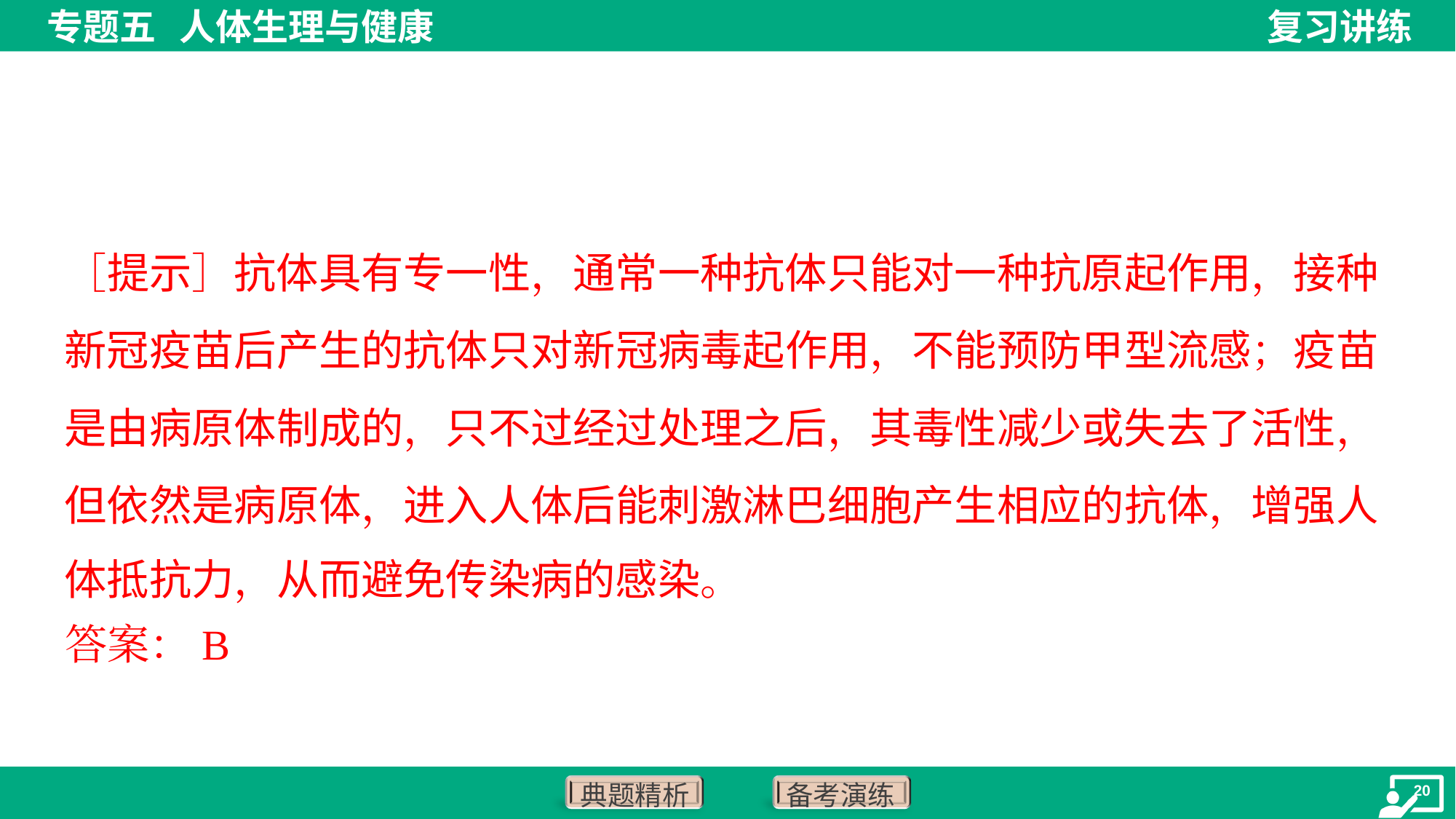

［提示］抗体具有专一性，通常一种抗体只能对一种抗原起作用，接种
新冠疫苗后产生的抗体只对新冠病毒起作用，不能预防甲型流感；疫苗
是由病原体制成的，只不过经过处理之后，其毒性减少或失去了活性，
但依然是病原体，进入人体后能刺激淋巴细胞产生相应的抗体，增强人
体抵抗力，从而避免传染病的感染。
答案：B